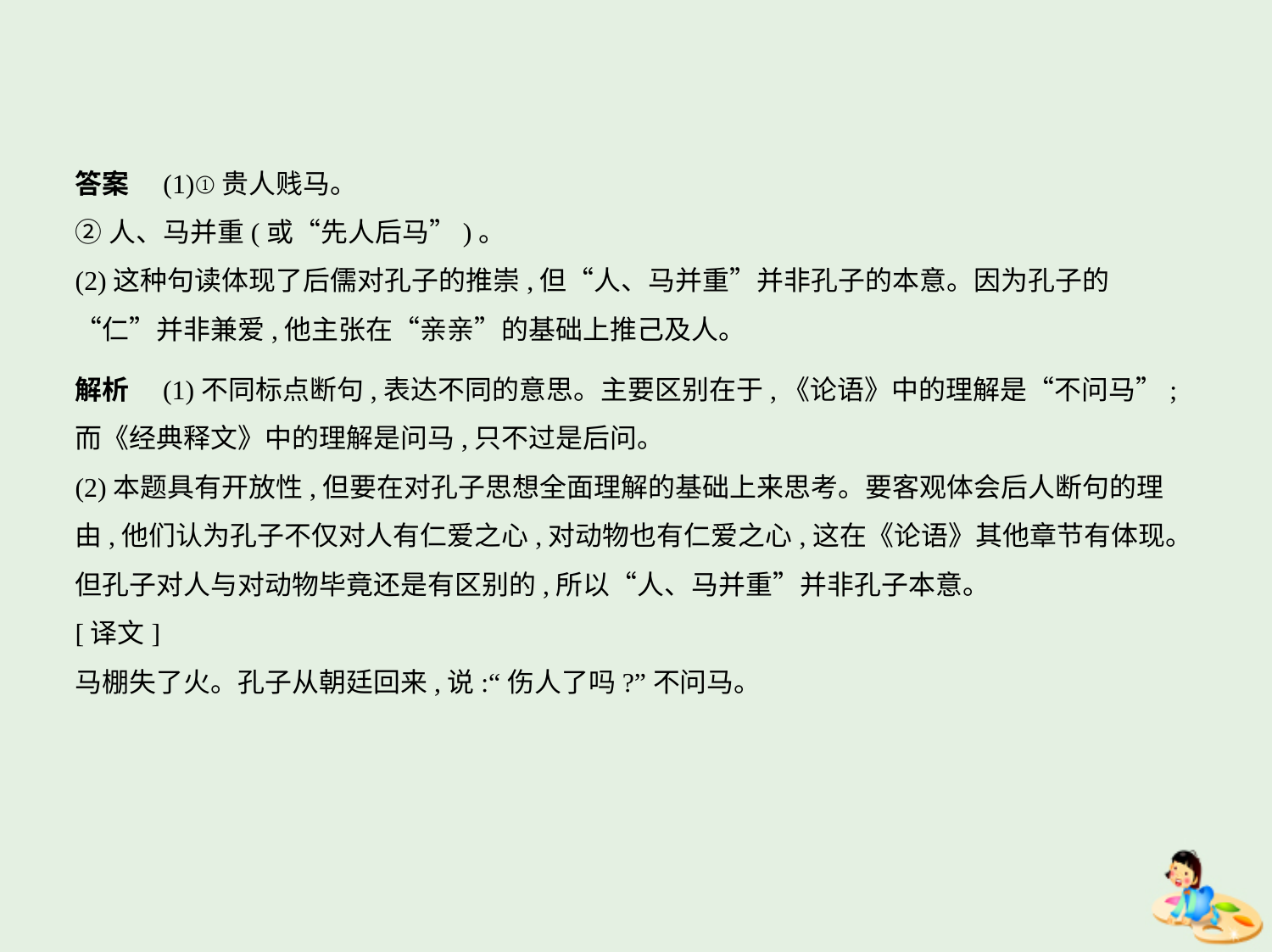

答案　(1)①贵人贱马。
②人、马并重(或“先人后马”)。
(2)这种句读体现了后儒对孔子的推崇,但“人、马并重”并非孔子的本意。因为孔子的
“仁”并非兼爱,他主张在“亲亲”的基础上推己及人。
解析　(1)不同标点断句,表达不同的意思。主要区别在于,《论语》中的理解是“不问马”;
而《经典释文》中的理解是问马,只不过是后问。
(2)本题具有开放性,但要在对孔子思想全面理解的基础上来思考。要客观体会后人断句的理
由,他们认为孔子不仅对人有仁爱之心,对动物也有仁爱之心,这在《论语》其他章节有体现。
但孔子对人与对动物毕竟还是有区别的,所以“人、马并重”并非孔子本意。
[译文]
马棚失了火。孔子从朝廷回来,说:“伤人了吗?”不问马。